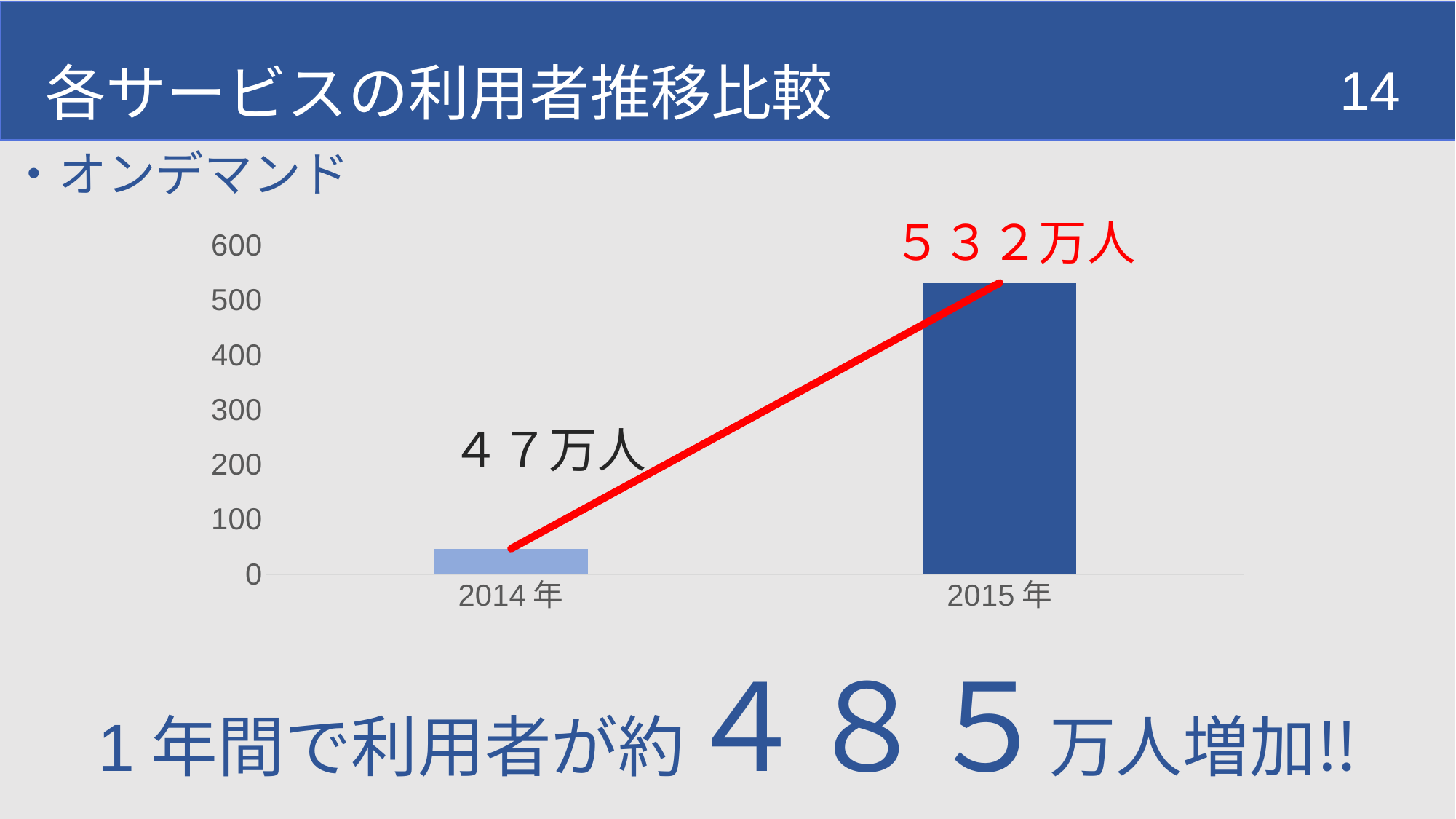

各サービスの利用者推移比較
14
・オンデマンド
５３２万人

### Chart

| Category | 利用者数 |
|---|---|
| 2014年 | 47.0 |
| 2015年 | 532.0 |
1年間で利用者が約４８５万人増加‼